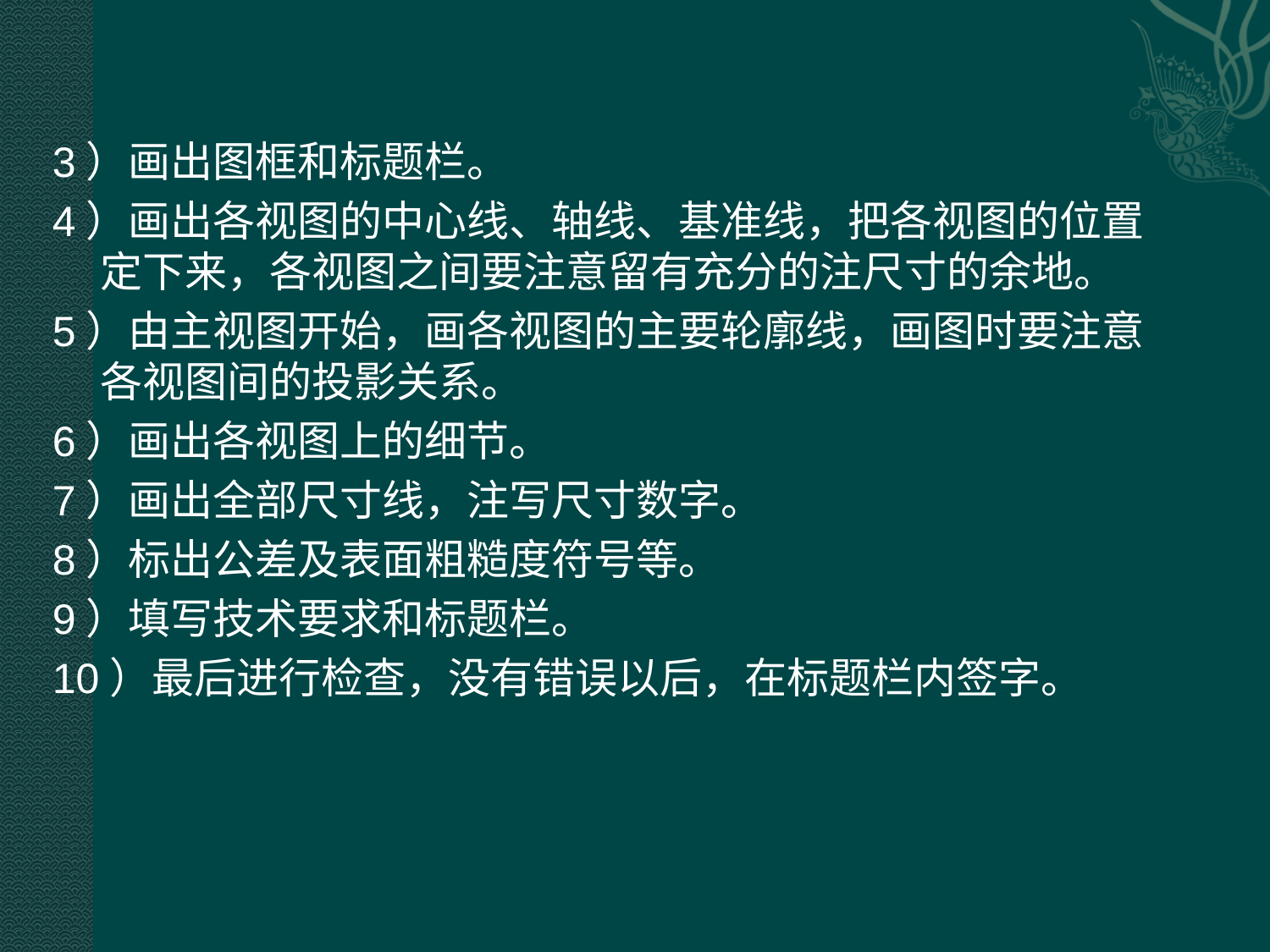

3）画出图框和标题栏。
4）画出各视图的中心线、轴线、基准线，把各视图的位置定下来，各视图之间要注意留有充分的注尺寸的余地。
5）由主视图开始，画各视图的主要轮廓线，画图时要注意各视图间的投影关系。
6）画出各视图上的细节。
7）画出全部尺寸线，注写尺寸数字。
8）标出公差及表面粗糙度符号等。
9）填写技术要求和标题栏。
10）最后进行检查，没有错误以后，在标题栏内签字。